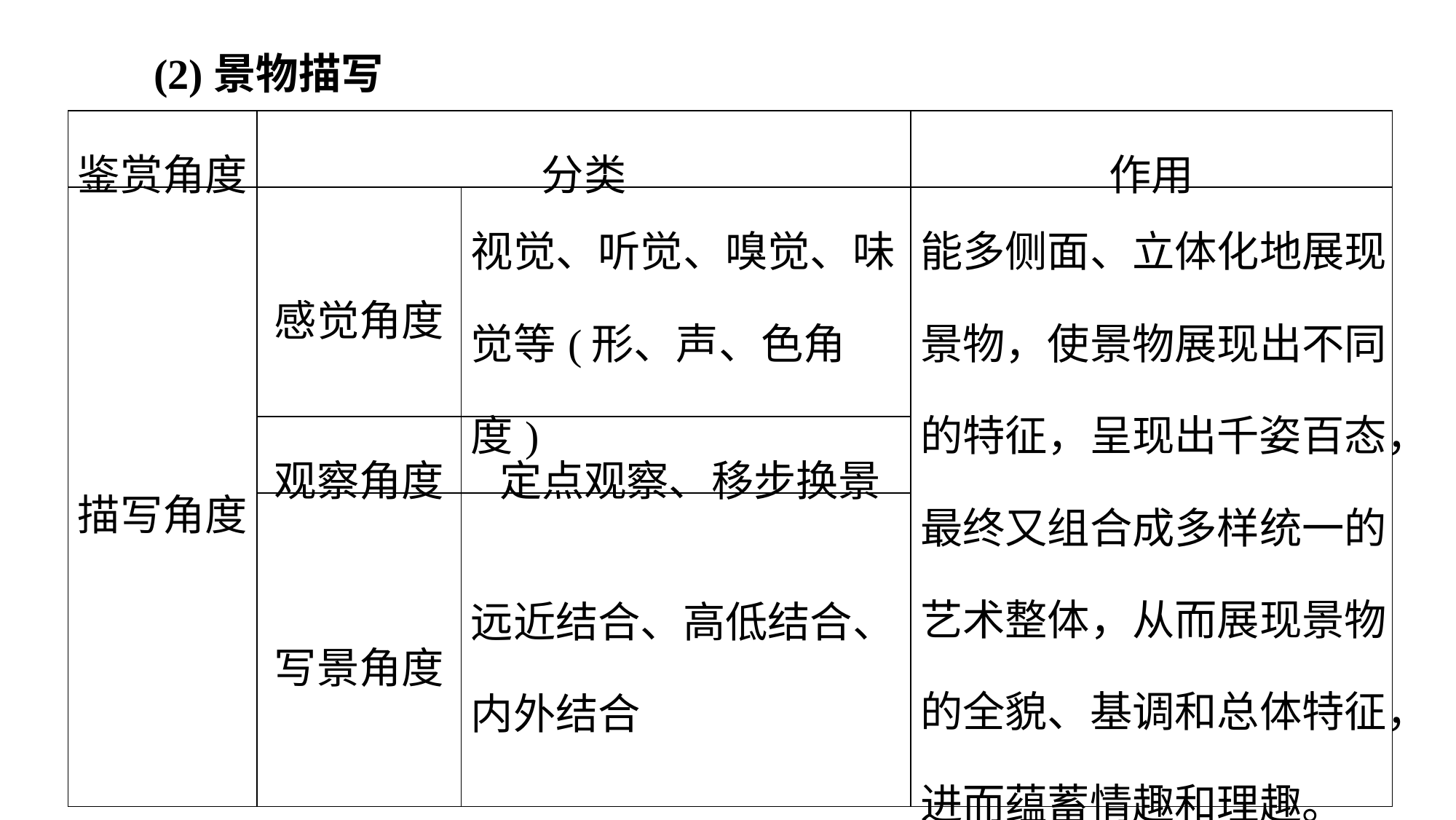

(2)景物描写
| 鉴赏角度 | 分类 |  | 作用 |
| --- | --- | --- | --- |
| 描写角度 | 感觉角度 | 视觉、听觉、嗅觉、味觉等(形、声、色角度) | 能多侧面、立体化地展现景物，使景物展现出不同的特征，呈现出千姿百态，最终又组合成多样统一的艺术整体，从而展现景物的全貌、基调和总体特征，进而蕴蓄情趣和理趣。 |
|  | 观察角度 | 定点观察、移步换景 |  |
|  | 写景角度 | 远近结合、高低结合、内外结合 |  |